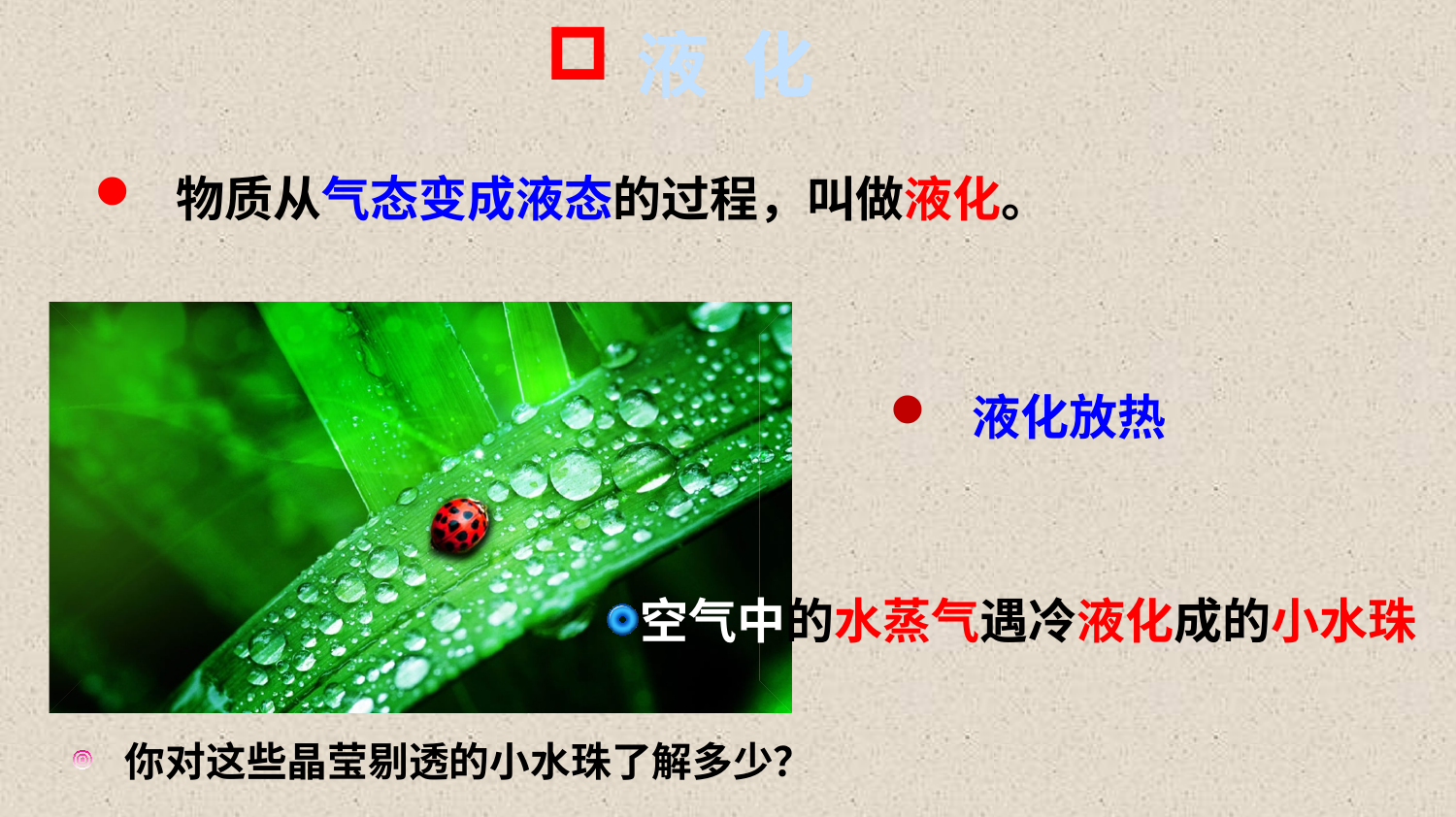

液  化
  物质从气态变成液态的过程，叫做液化。

  液化放热
空气中的水蒸气遇冷液化成的小水珠
  你对这些晶莹剔透的小水珠了解多少？